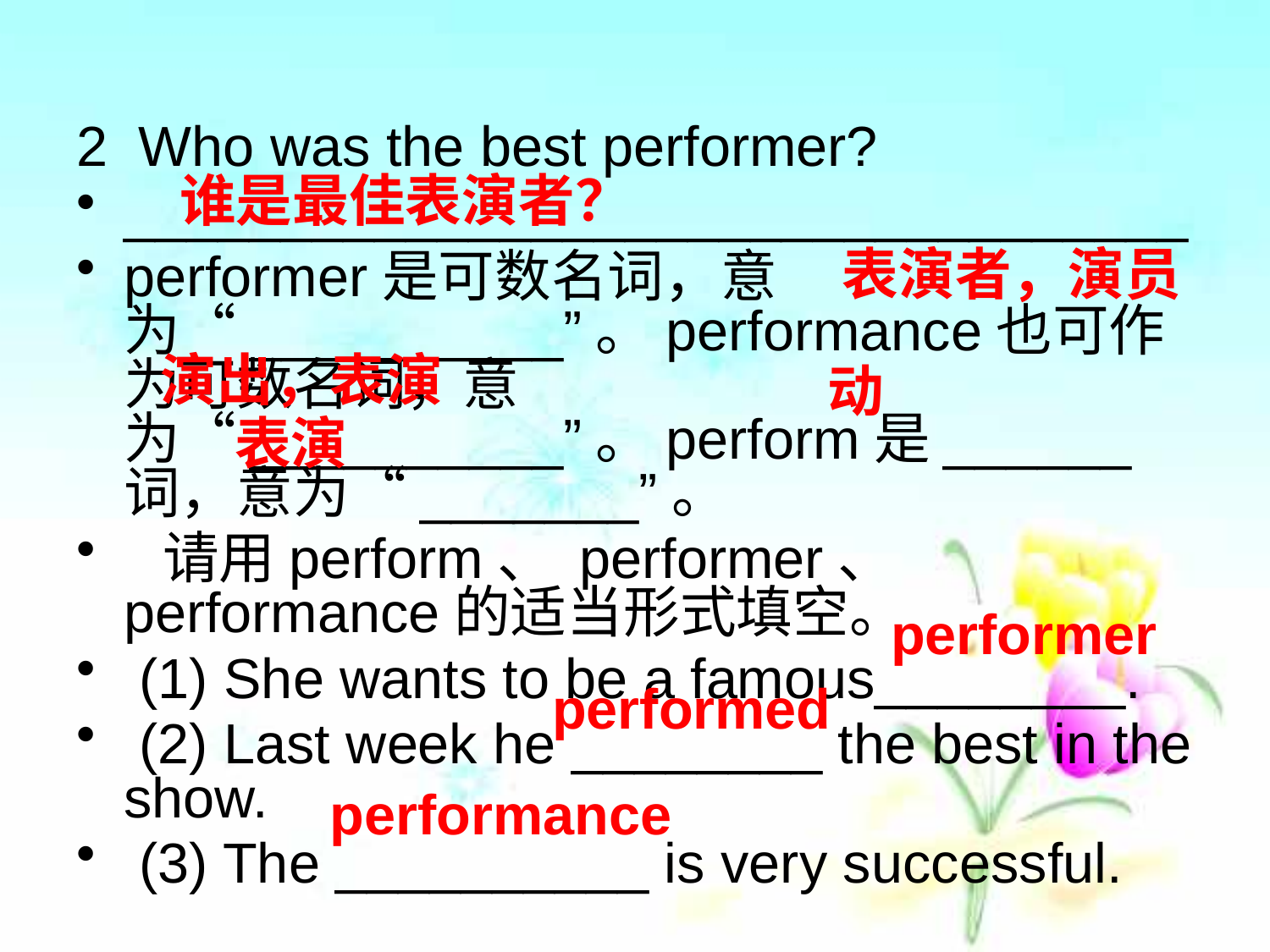

2  Who was the best performer?
__________________________________
performer是可数名词，意为“__________”。performance也可作为可数名词，意为“__________”。perform是______词，意为“_______”。
  请用perform、 performer、 performance的适当形式填空。
 (1) She wants to be a famous________.
 (2) Last week he ________ the best in the show.
 (3) The __________ is very successful.
谁是最佳表演者？
 表演者，演员
演出，表演
动
表演
performer
performed
performance